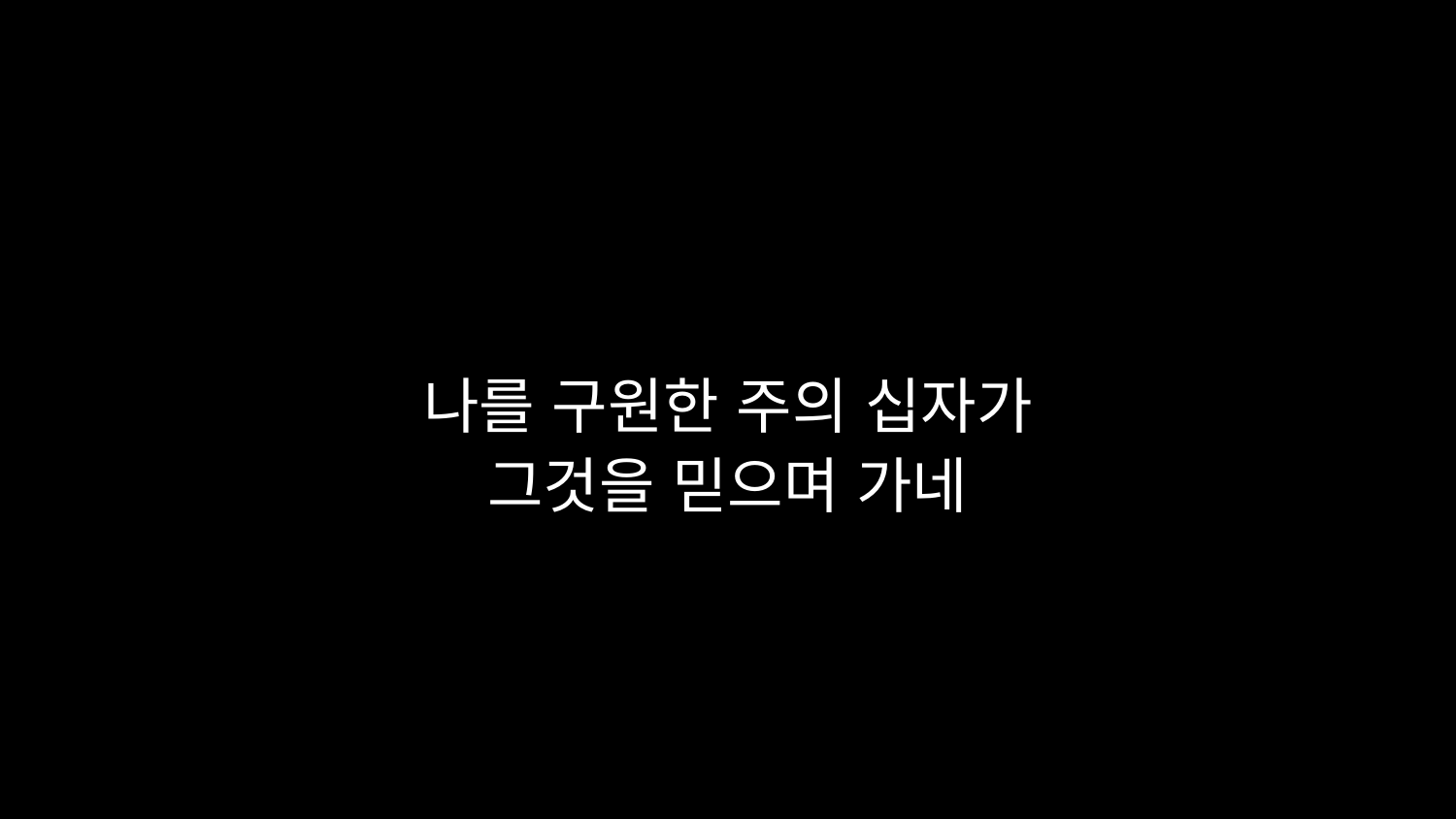

# 나를 구원한 주의 십자가 그것을 믿으며 가네